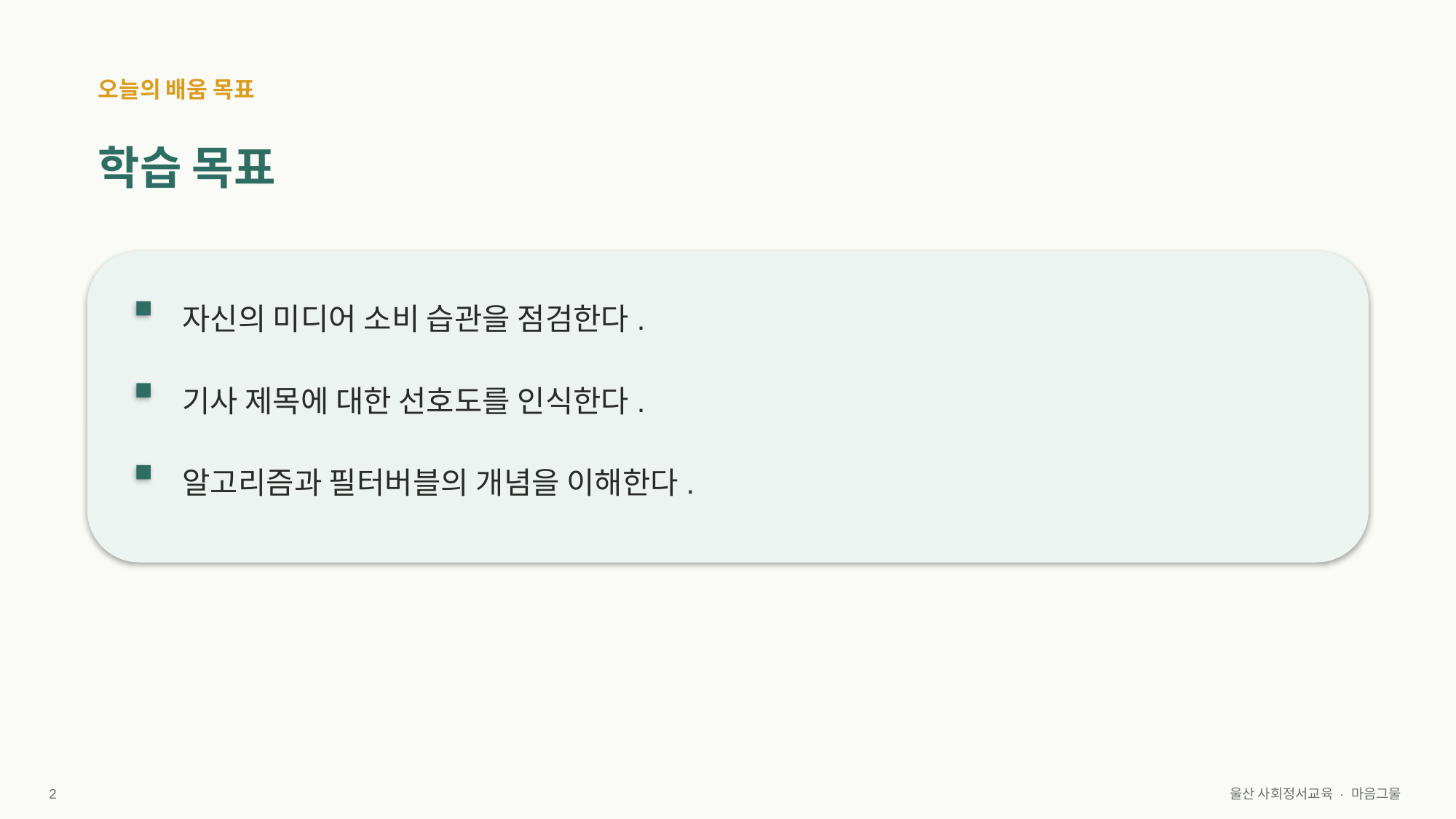

오늘의 배움 목표
학습 목표

자신의 미디어 소비 습관을 점검한다.

기사 제목에 대한 선호도를 인식한다.

알고리즘과 필터버블의 개념을 이해한다.

2
울산 사회정서교육 · 마음그물